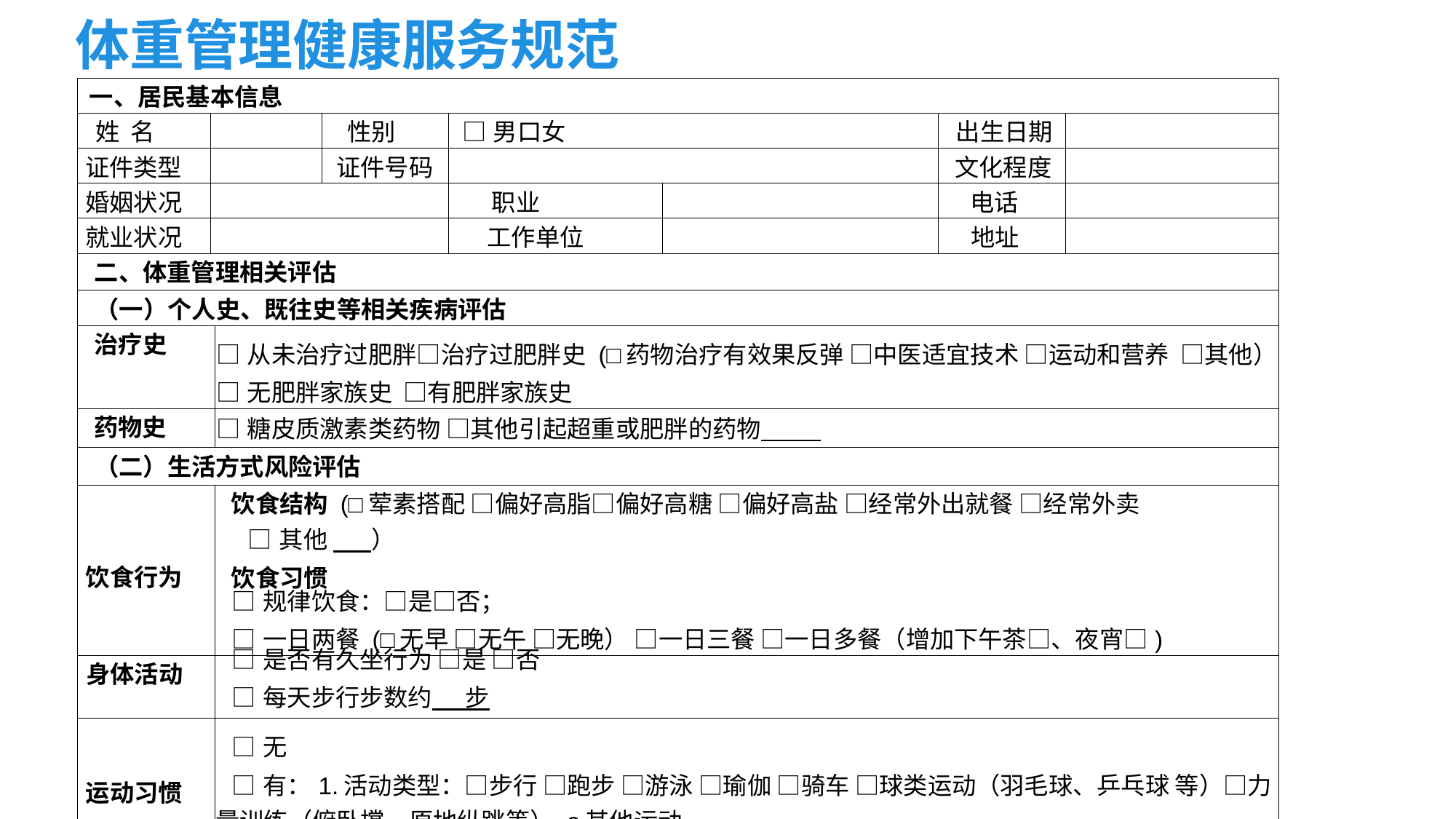

体重管理健康服务规范
| 一、居民基本信息 |  |  |  |  |  |  |  |
| --- | --- | --- | --- | --- | --- | --- | --- |
| 姓 名 |  |  | 性别 | □男口女 |  | 出生日期 |  |
| 证件类型 |  |  | 证件号码 |  |  | 文化程度 |  |
| 婚姻状况 |  |  |  | 职业 |  | 电话 |  |
| 就业状况 |  |  |  | 工作单位 |  | 地址 |  |
| 二、体重管理相关评估 |  |  |  |  |  |  |  |
| （一）个人史、既往史等相关疾病评估 |  |  |  |  |  |  |  |
| 治疗史 |  | □从未治疗过肥胖□治疗过肥胖史 (□药物治疗有效果反弹 □中医适宜技术 □运动和营养 □其他） □无肥胖家族史 □有肥胖家族史 |  |  |  |  |  |
| 药物史 |  | □糖皮质激素类药物 □其他引起超重或肥胖的药物 |  |  |  |  |  |
| （二）生活方式风险评估 |  |  |  |  |  |  |  |
| 饮食行为 |  | 饮食结构 (□荤素搭配 □偏好高脂□偏好高糖 □偏好高盐 □经常外出就餐 □经常外卖 □其他 ） 饮食习惯 □规律饮食：□是□否； □一日两餐 (□无早 □无午 □无晚） □一日三餐 □一日多餐（增加下午茶□、夜宵□) |  |  |  |  |  |
| 身体活动 |  | □是否有久坐行为 □是 □否 □每天步行步数约 步 |  |  |  |  |  |
| 运动习惯 |  | □无 □有：1.活动类型：□步行 □跑步 □游泳 □瑜伽 □骑车 □球类运动（羽毛球、乒乓球 等）□力量训练（俯卧撑，原地纵跳等） o其他运动 2.频次时长：o没有固定频率 o每周固定运动 次/周； 分钟/次） |  |  |  |  |  |